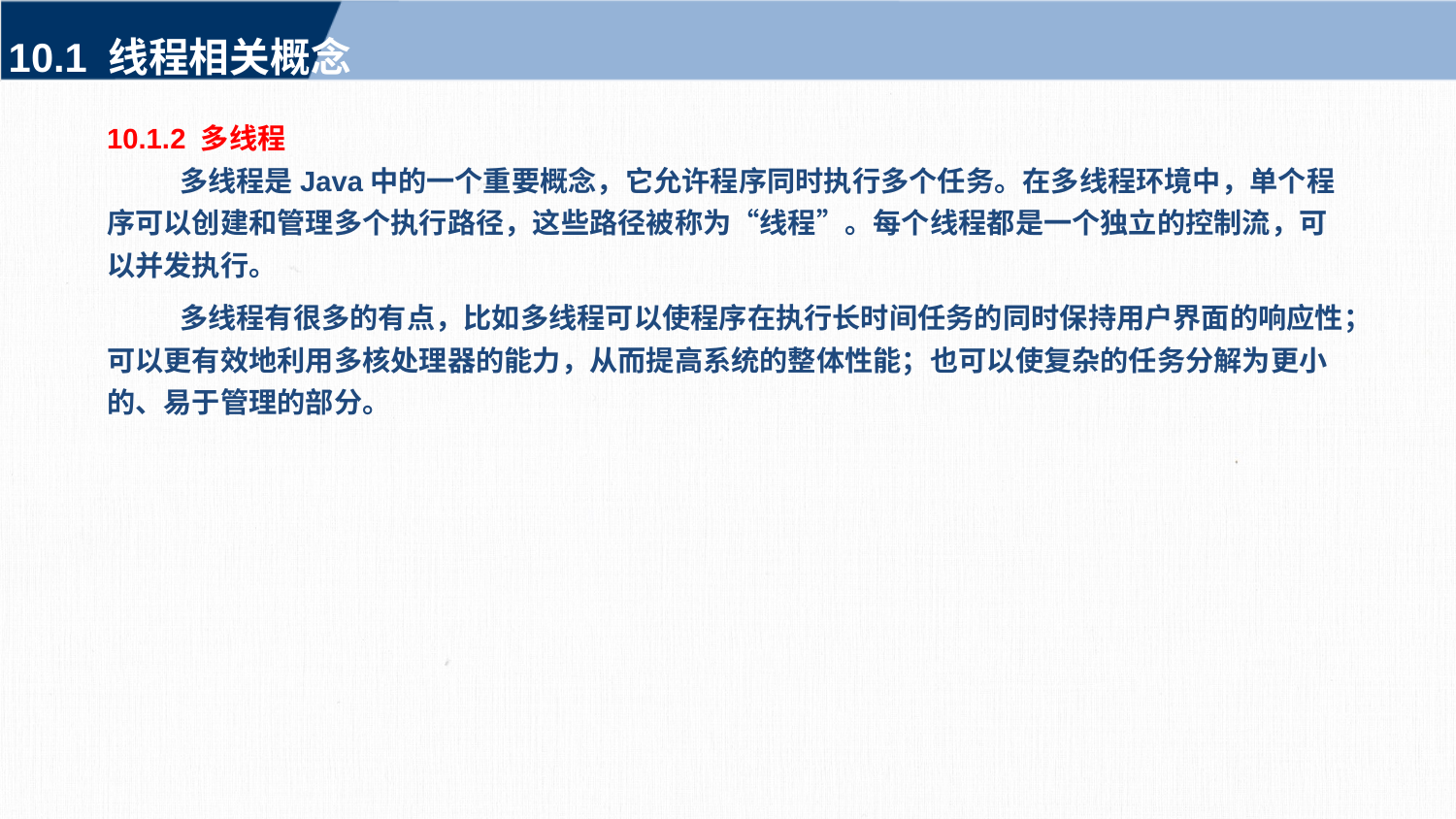

10.1 线程相关概念

10.1.2 多线程
多线程是Java中的一个重要概念，它允许程序同时执行多个任务。在多线程环境中，单个程序可以创建和管理多个执行路径，这些路径被称为“线程”。每个线程都是一个独立的控制流，可以并发执行。
多线程有很多的有点，比如多线程可以使程序在执行长时间任务的同时保持用户界面的响应性；可以更有效地利用多核处理器的能力，从而提高系统的整体性能；也可以使复杂的任务分解为更小的、易于管理的部分。